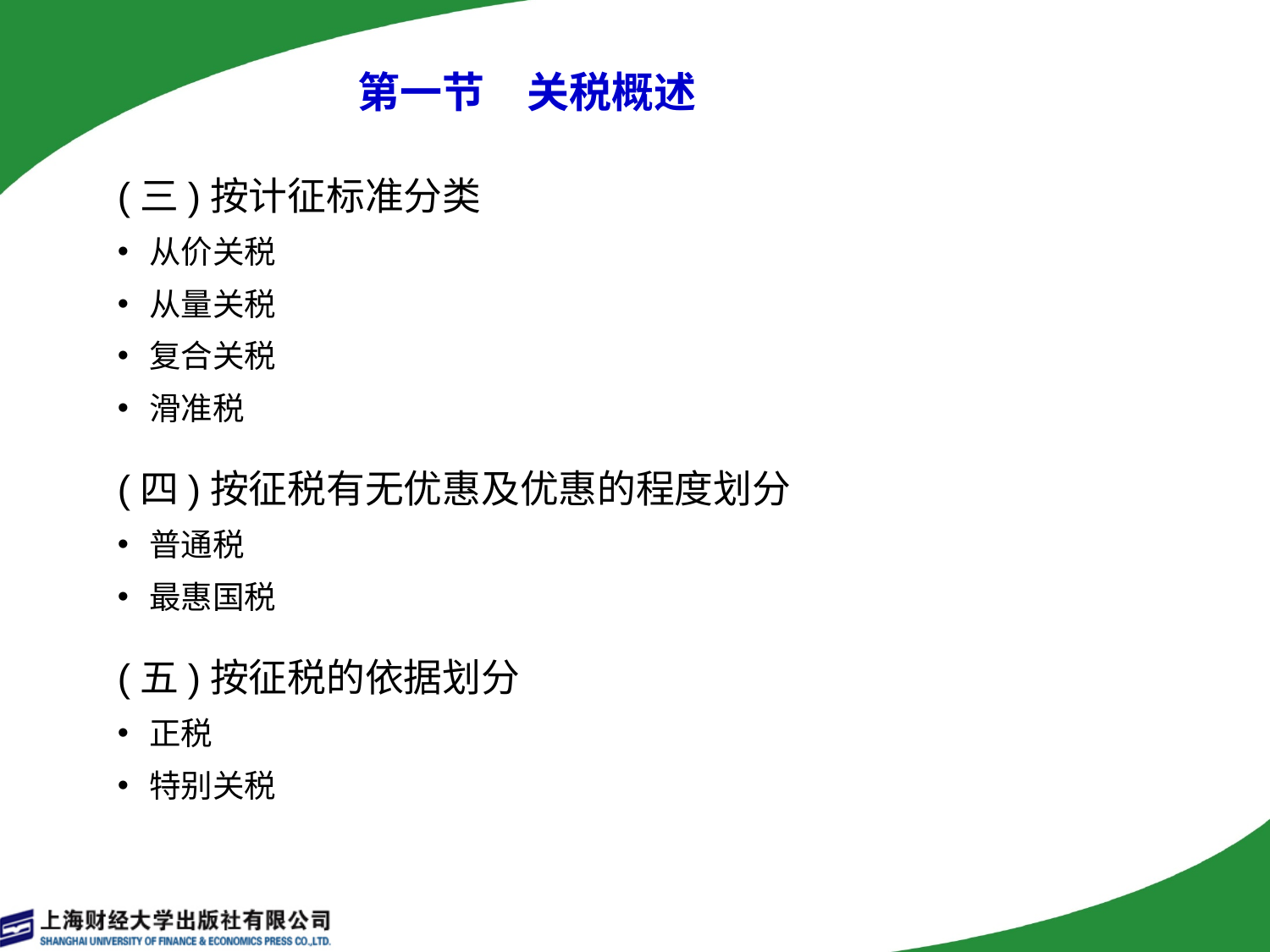

# 第一节　关税概述
(三)按计征标准分类
从价关税
从量关税
复合关税
滑准税

(四)按征税有无优惠及优惠的程度划分
普通税
最惠国税

(五)按征税的依据划分
正税
特别关税